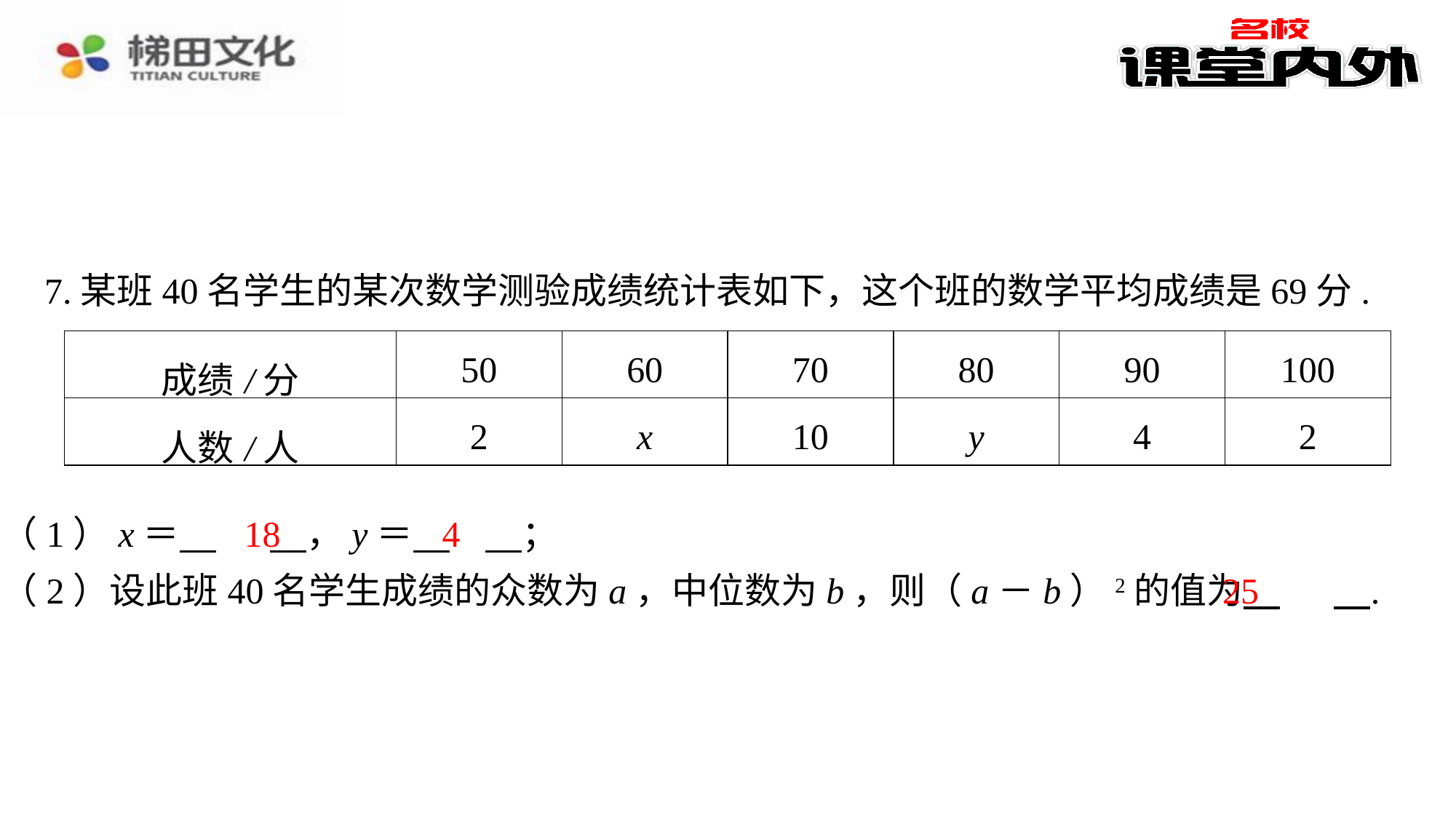

7.某班40名学生的某次数学测验成绩统计表如下，这个班的数学平均成绩是69分.
| 成绩/分 | 50 | 60 | 70 | 80 | 90 | 100 |
| --- | --- | --- | --- | --- | --- | --- |
| 人数/人 | 2 | x | 10 | y | 4 | 2 |
18
4
（1）x＝ 　18　⁠，y＝ 　4　⁠；
（2）设此班40名学生成绩的众数为a，中位数为b，则（a－b）2的值为 　25　⁠.
25